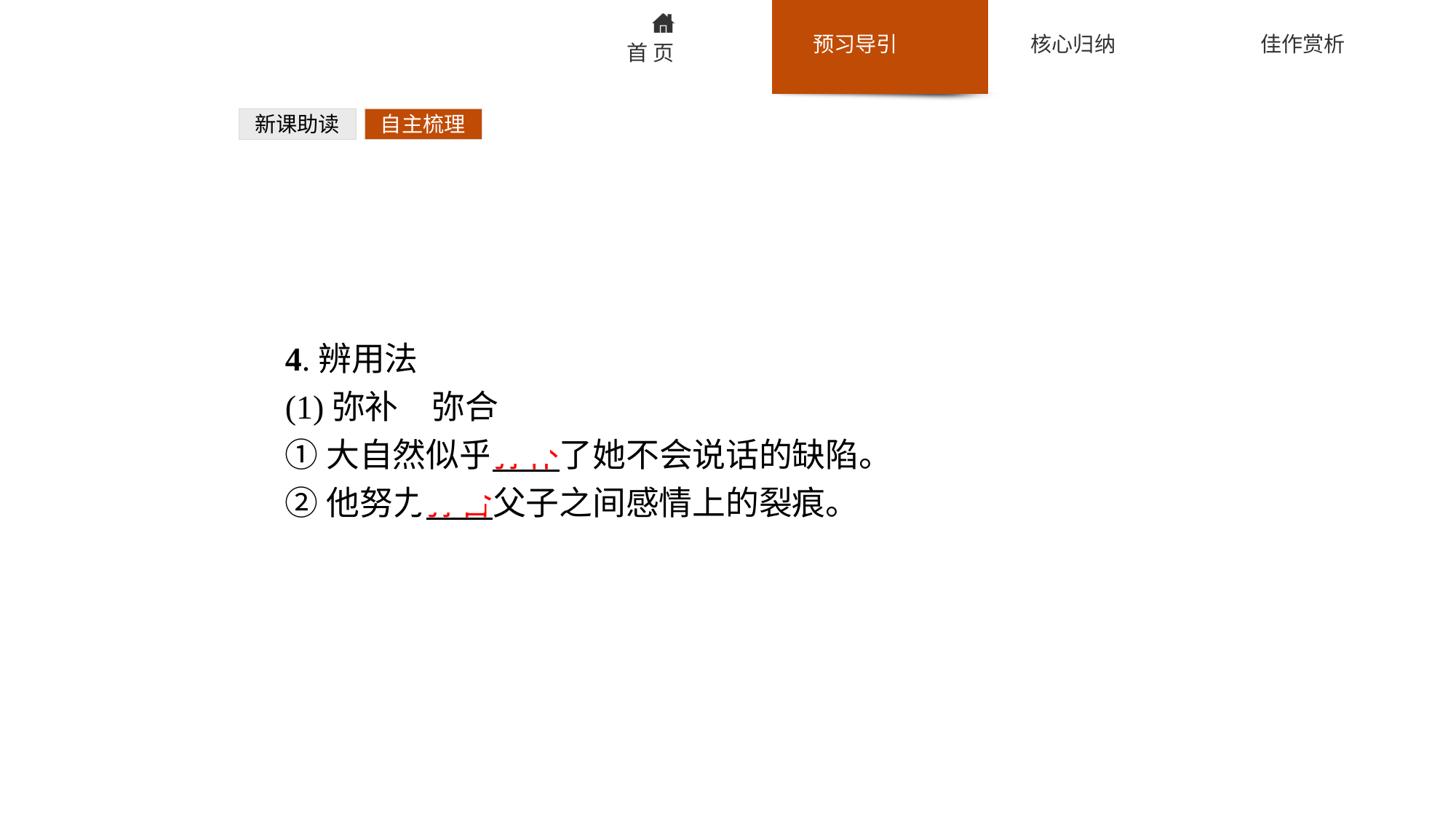

新课助读
自主梳理
4.辨用法
(1)弥补　弥合
①大自然似乎弥补了她不会说话的缺陷。
②他努力弥合父子之间感情上的裂痕。